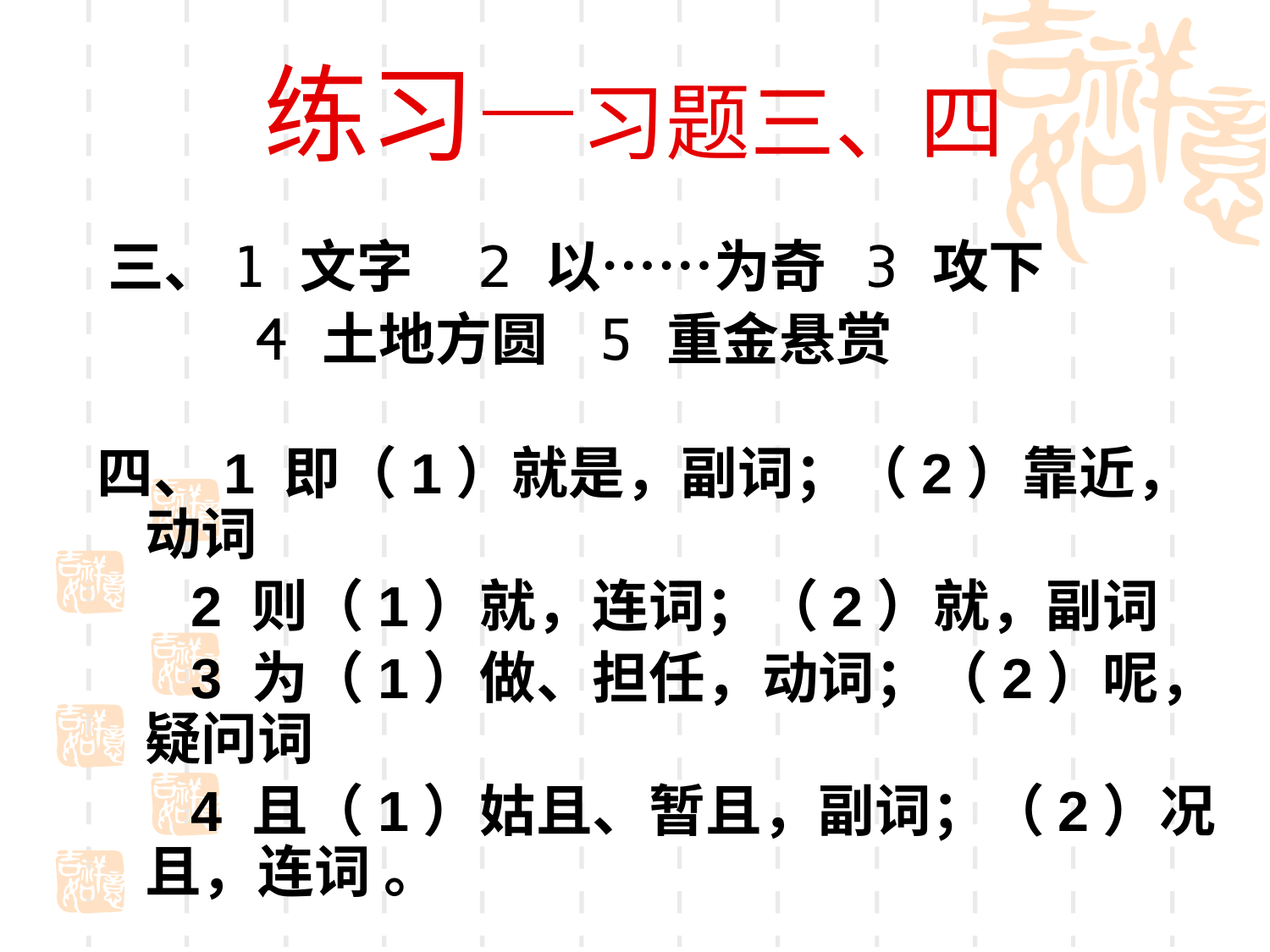

# 练习—习题三、四
三、1 文字    2 以……为奇  3 攻下
         4 土地方圆   5 重金悬赏

四、1 即（1）就是，副词；（2）靠近，动词
      2 则（1）就，连词；（2）就，副词
      3 为（1）做、担任，动词；（2）呢，疑问词
      4 且（1）姑且、暂且，副词；（2）况且，连词 。